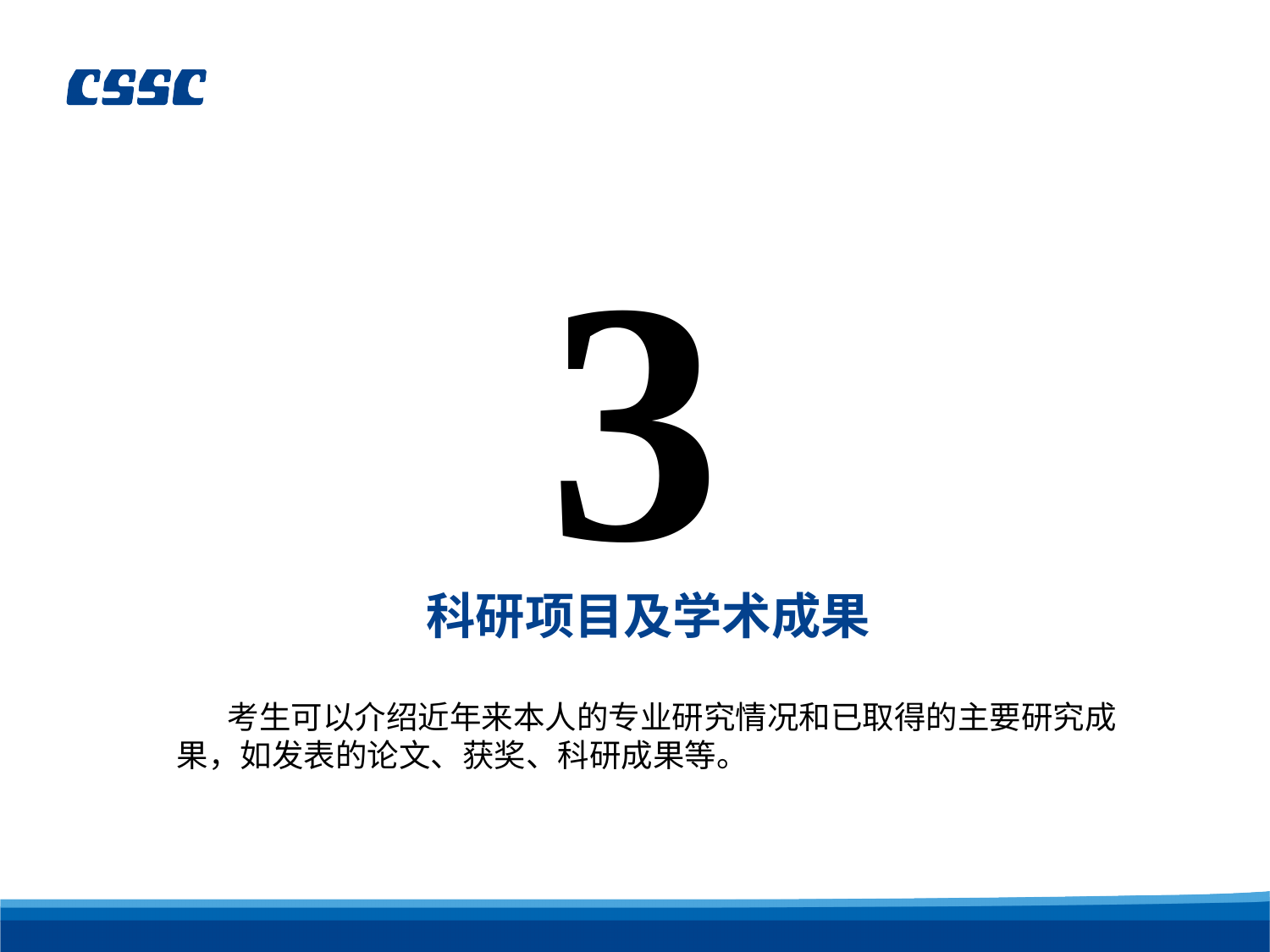

3
科研项目及学术成果
      考生可以介绍近年来本人的专业研究情况和已取得的主要研究成果，如发表的论文、获奖、科研成果等。